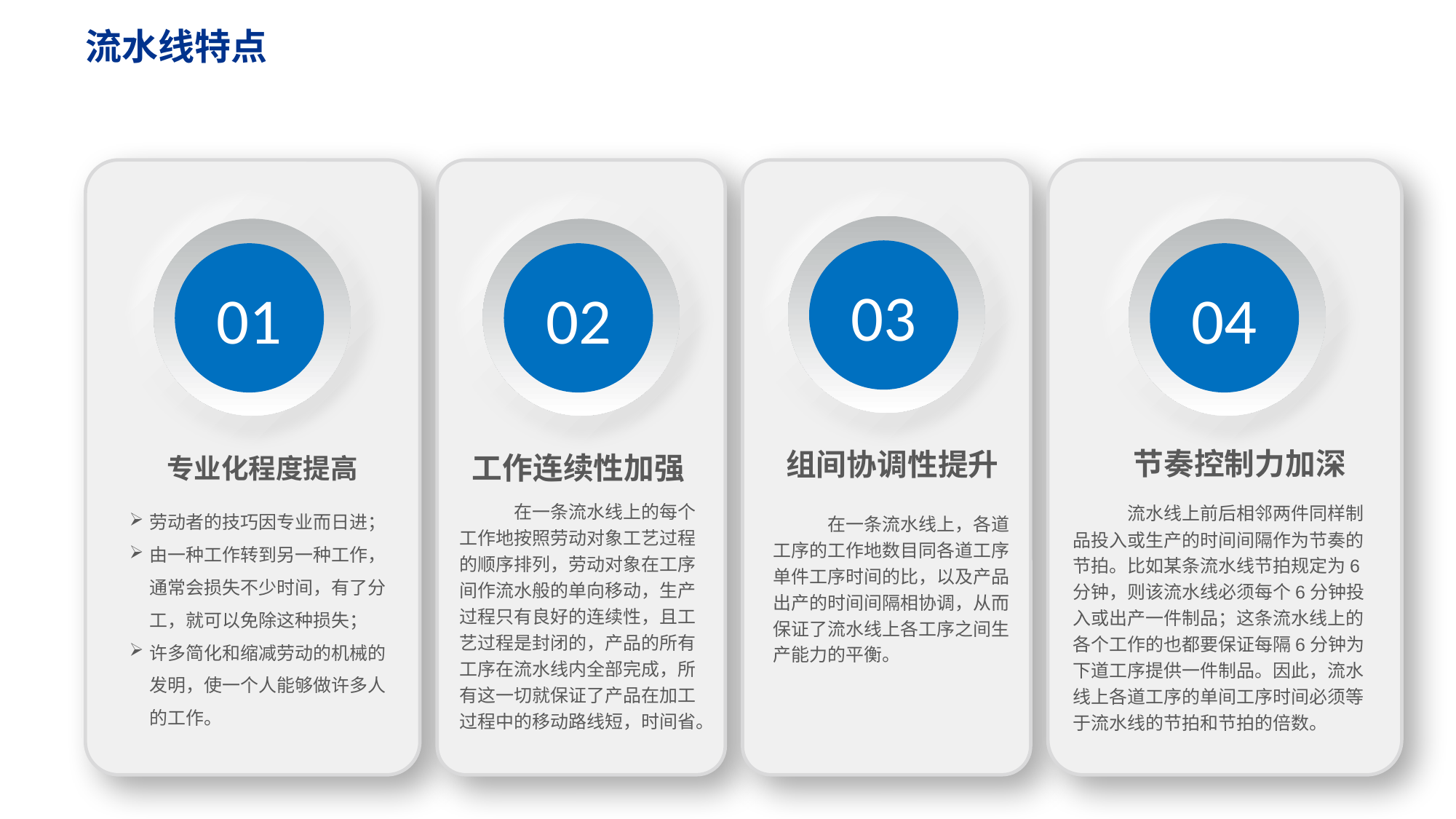

流水线特点

03

04

01

02
节奏控制力加深
组间协调性提升
工作连续性加强
专业化程度提高
在一条流水线上的每个工作地按照劳动对象工艺过程的顺序排列，劳动对象在工序间作流水般的单向移动，生产过程只有良好的连续性，且工艺过程是封闭的，产品的所有工序在流水线内全部完成，所有这一切就保证了产品在加工过程中的移动路线短，时间省。
流水线上前后相邻两件同样制品投入或生产的时间间隔作为节奏的节拍。比如某条流水线节拍规定为6分钟，则该流水线必须每个6分钟投入或出产一件制品；这条流水线上的各个工作的也都要保证每隔6分钟为下道工序提供一件制品。因此，流水线上各道工序的单间工序时间必须等于流水线的节拍和节拍的倍数。
劳动者的技巧因专业而日进；
由一种工作转到另一种工作，通常会损失不少时间，有了分工，就可以免除这种损失；
许多简化和缩减劳动的机械的发明，使一个人能够做许多人的工作。
在一条流水线上，各道工序的工作地数目同各道工序单件工序时间的比，以及产品出产的时间间隔相协调，从而保证了流水线上各工序之间生产能力的平衡。